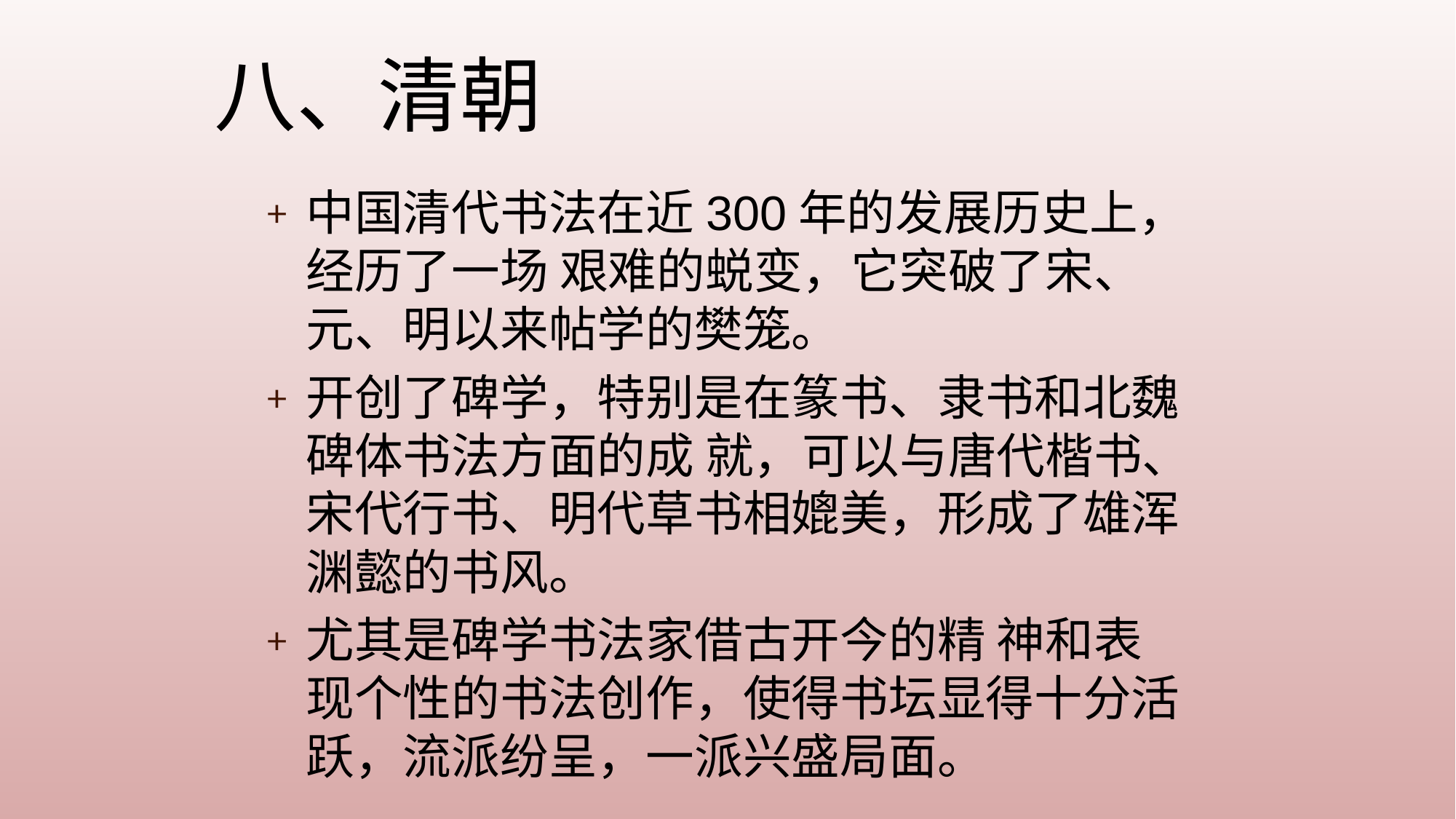

八、清朝
中国清代书法在近300年的发展历史上，经历了一场 艰难的蜕变，它突破了宋、元、明以来帖学的樊笼。
开创了碑学，特别是在篆书、隶书和北魏碑体书法方面的成 就，可以与唐代楷书、宋代行书、明代草书相媲美，形成了雄浑渊懿的书风。
尤其是碑学书法家借古开今的精 神和表现个性的书法创作，使得书坛显得十分活跃，流派纷呈，一派兴盛局面。